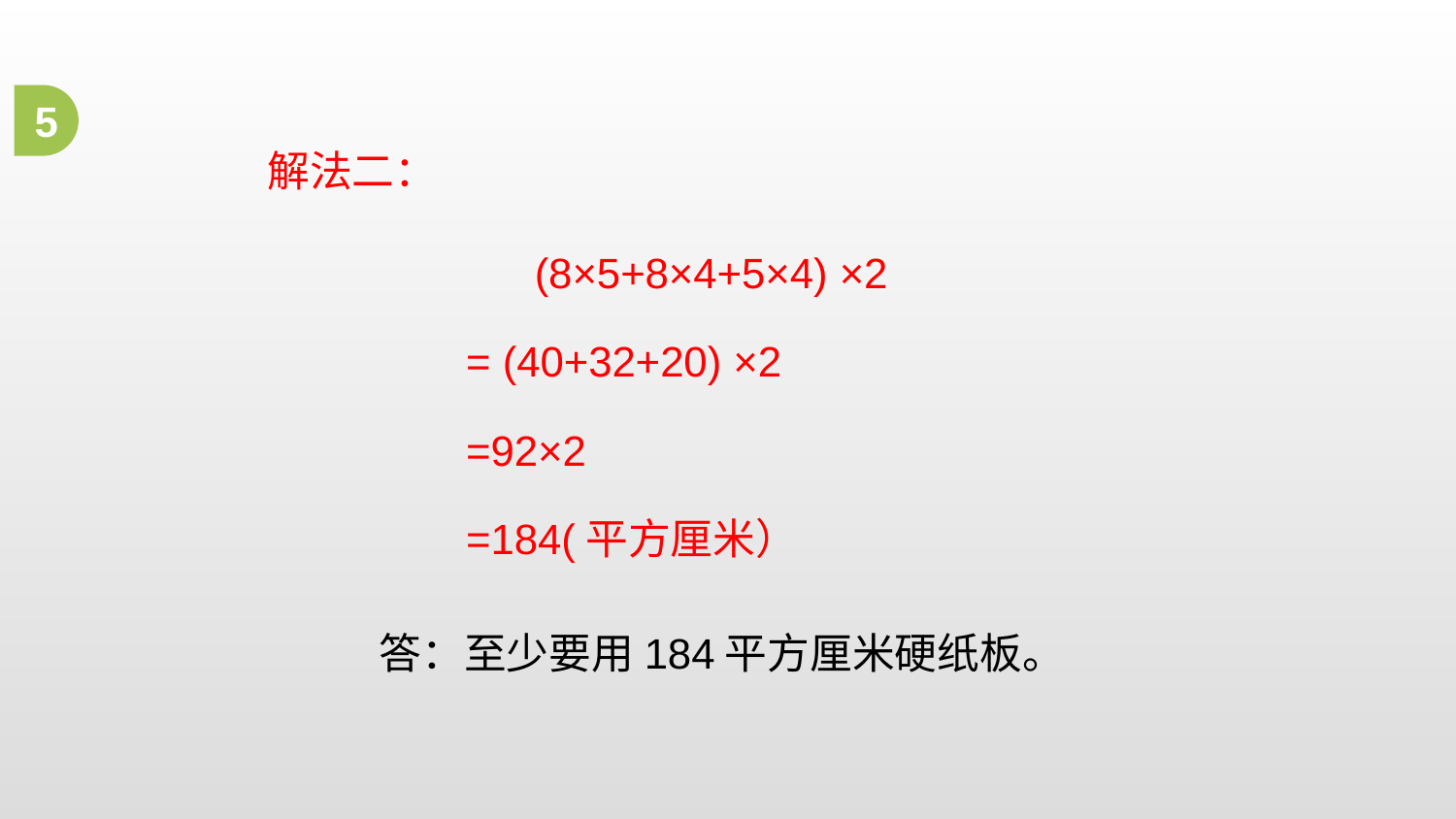

5
 解法二：
(8×5+8×4+5×4) ×2
= (40+32+20) ×2
=92×2
=184(平方厘米）
答：至少要用184平方厘米硬纸板。